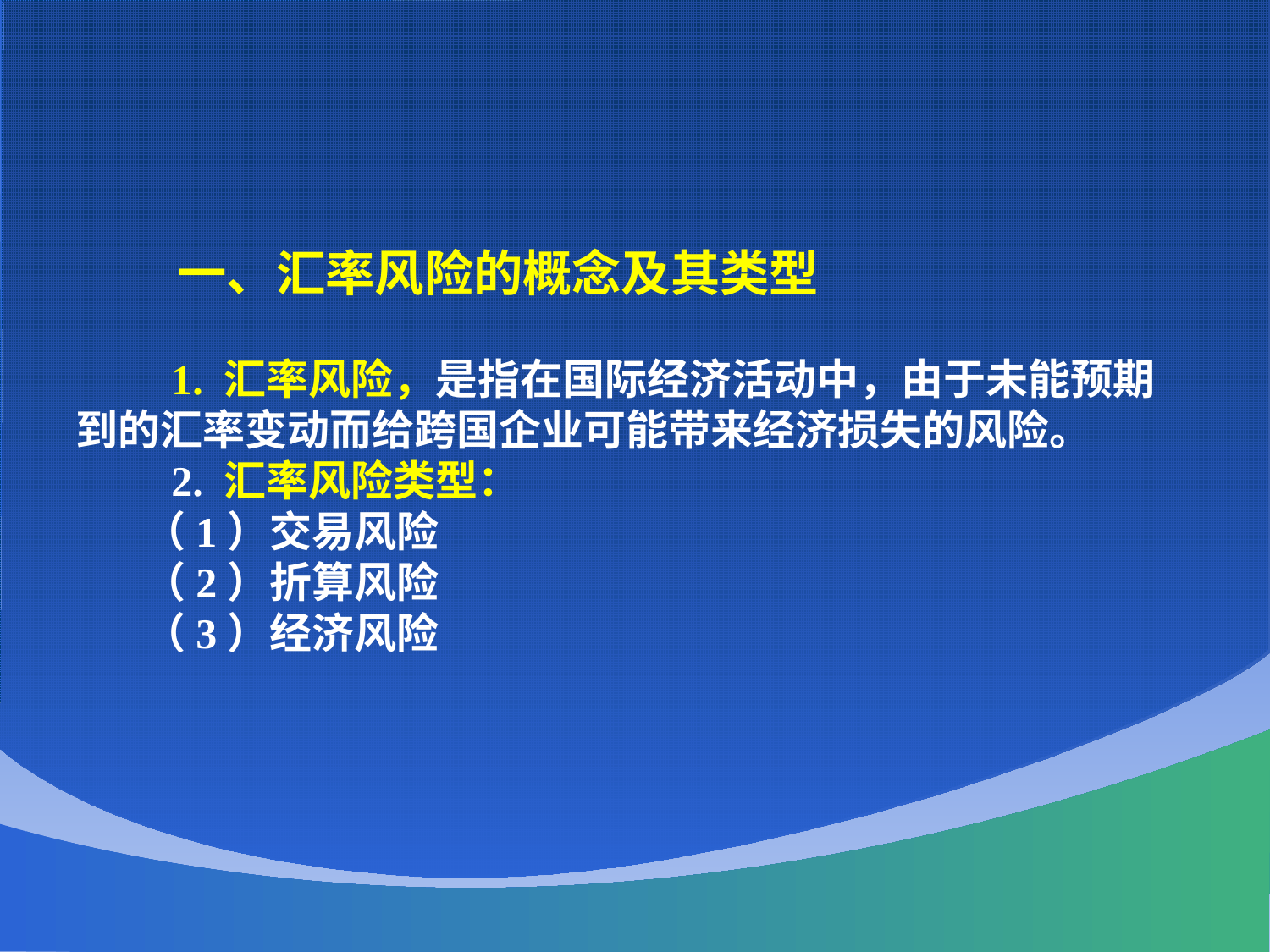

一、汇率风险的概念及其类型

         1. 汇率风险，是指在国际经济活动中，由于未能预期到的汇率变动而给跨国企业可能带来经济损失的风险。
         2. 汇率风险类型：
      （1）交易风险
      （2）折算风险
      （3）经济风险